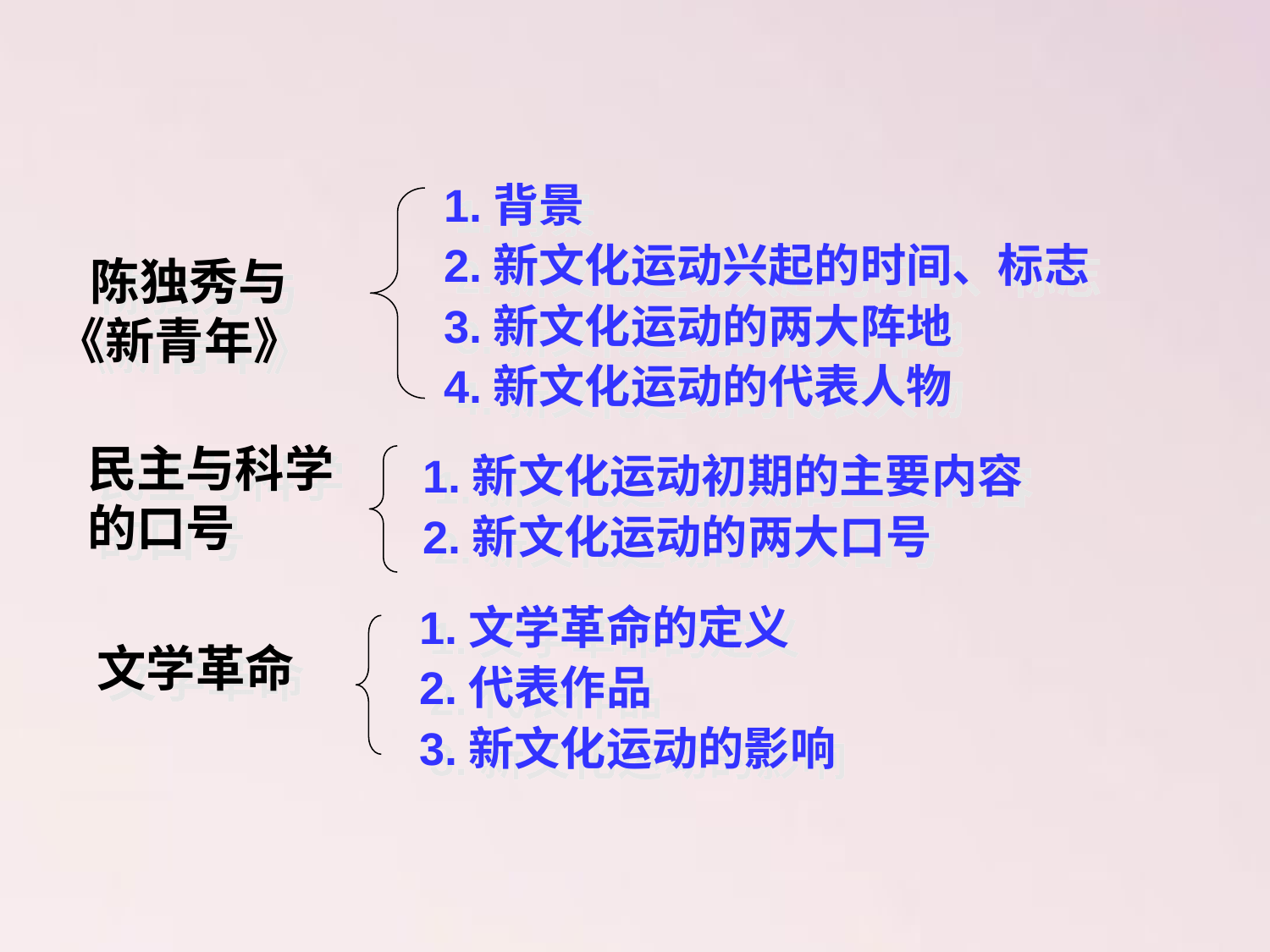

1.背景
2.新文化运动兴起的时间、标志
3.新文化运动的两大阵地
4.新文化运动的代表人物

  陈独秀与
《新青年》
民主与科学的口号
1.新文化运动初期的主要内容
2.新文化运动的两大口号

1.文学革命的定义
2.代表作品
3.新文化运动的影响

文学革命